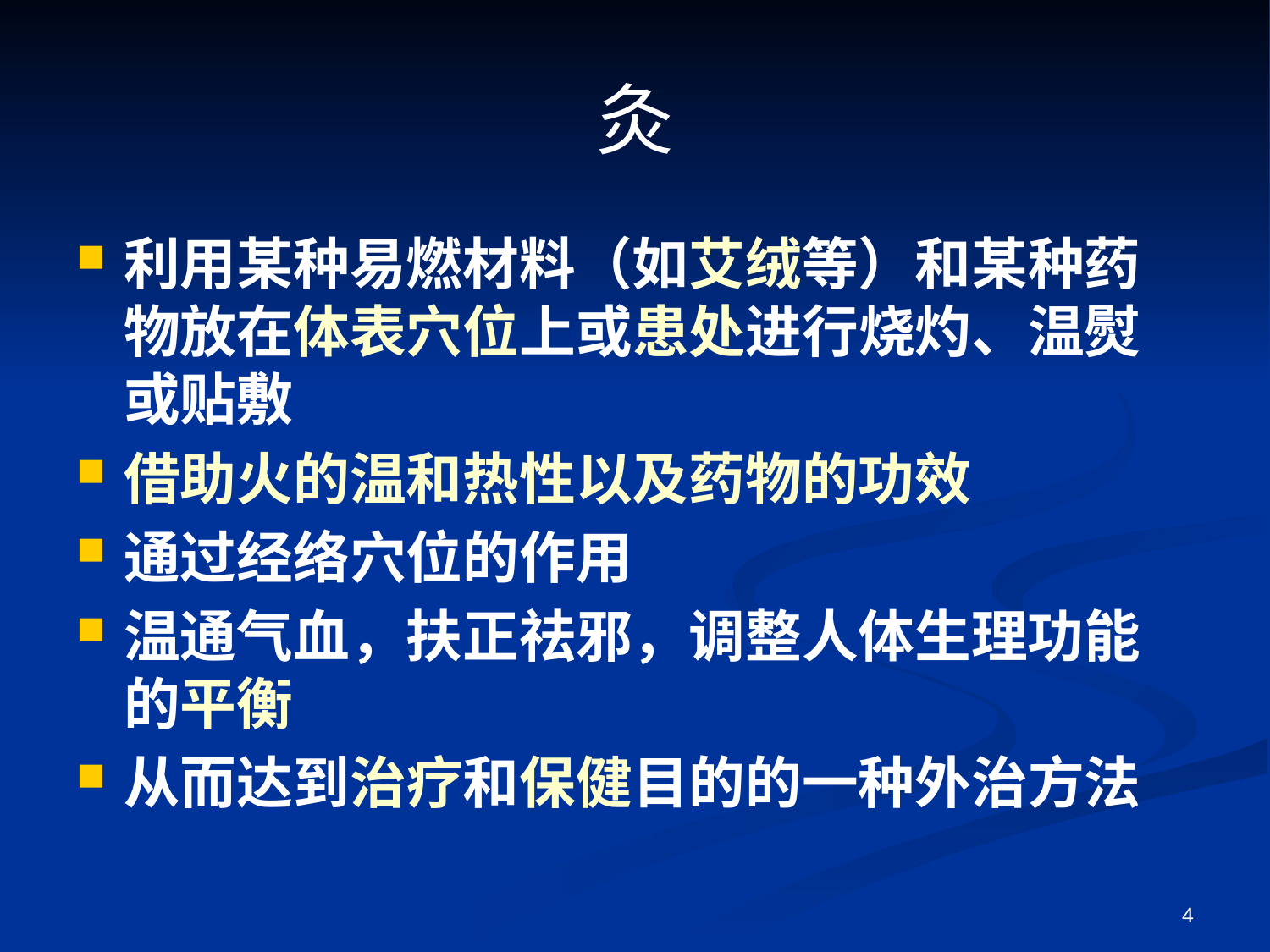

# 灸
利用某种易燃材料（如艾绒等）和某种药物放在体表穴位上或患处进行烧灼、温熨或贴敷
借助火的温和热性以及药物的功效
通过经络穴位的作用
温通气血，扶正祛邪，调整人体生理功能的平衡
从而达到治疗和保健目的的一种外治方法
4